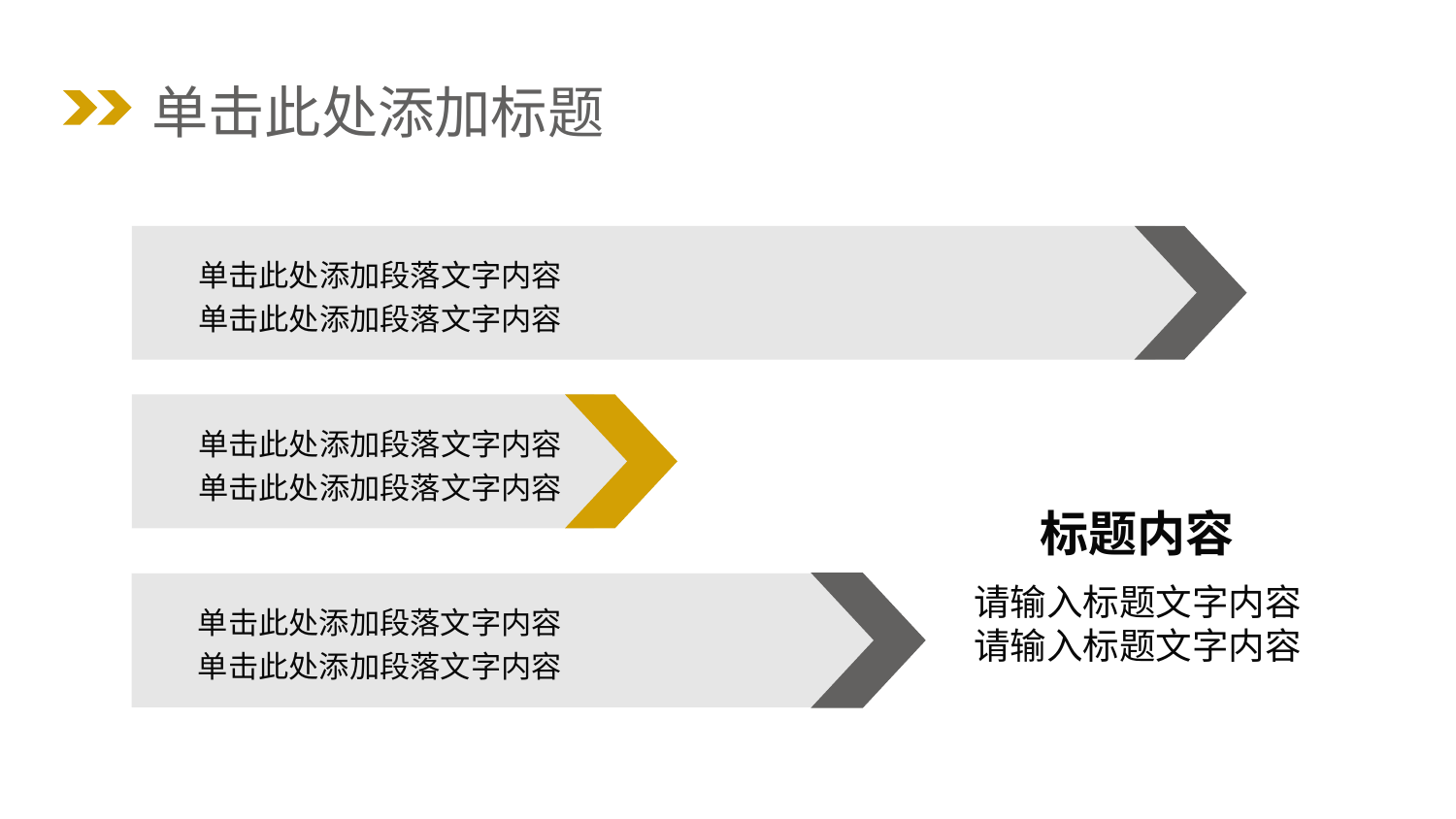

单击此处添加标题

      单击此处添加段落文字内容
      单击此处添加段落文字内容

      单击此处添加段落文字内容
      单击此处添加段落文字内容

标题内容
请输入标题文字内容
请输入标题文字内容

      单击此处添加段落文字内容
      单击此处添加段落文字内容